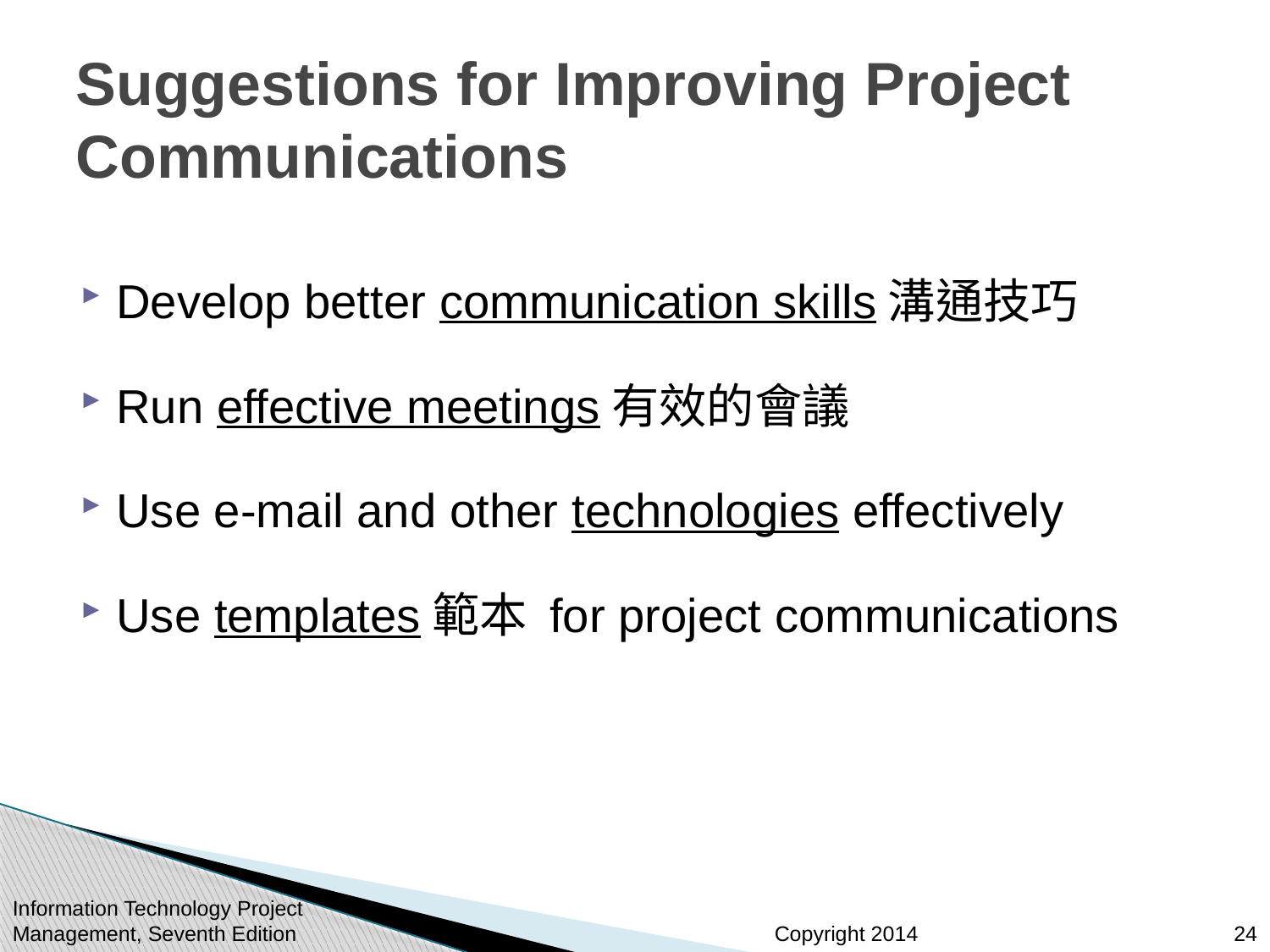

# Suggestions for Improving Project Communications
Develop better communication skills溝通技巧
Run effective meetings有效的會議
Use e-mail and other technologies effectively
Use templates範本 for project communications

Information Technology Project Management, Seventh Edition
24